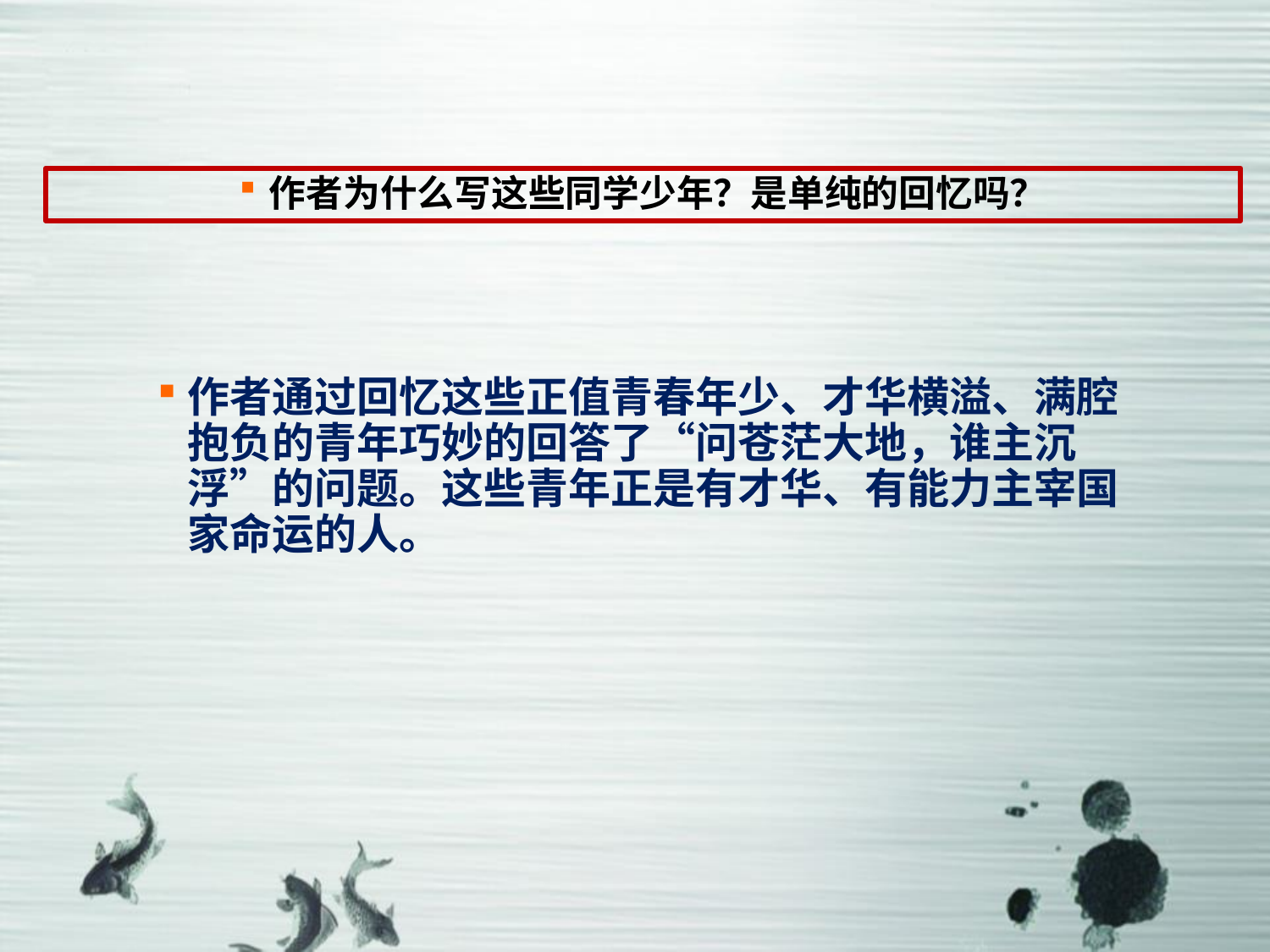

作者为什么写这些同学少年？是单纯的回忆吗？
作者通过回忆这些正值青春年少、才华横溢、满腔抱负的青年巧妙的回答了“问苍茫大地，谁主沉浮”的问题。这些青年正是有才华、有能力主宰国家命运的人。